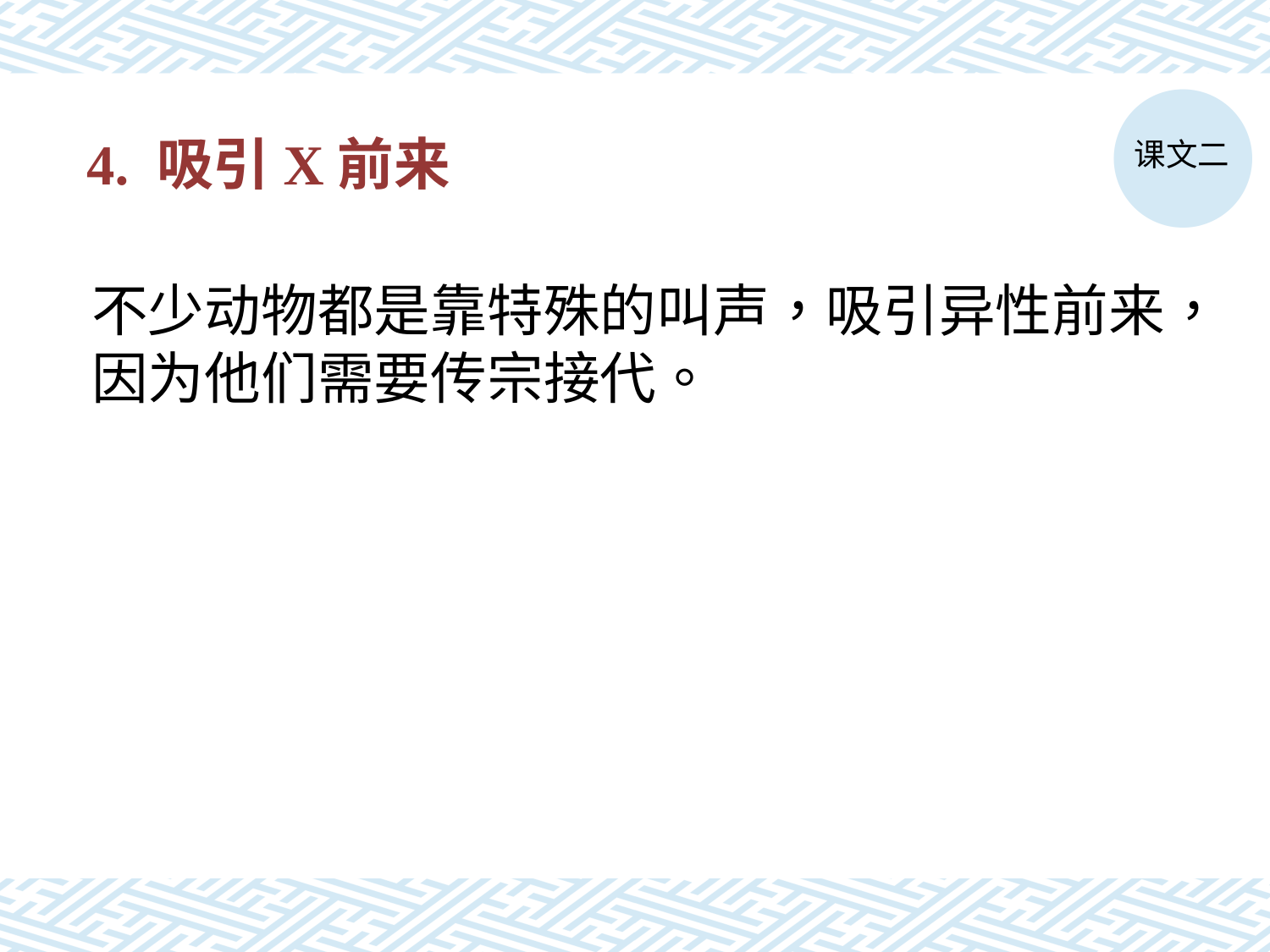

课文二
# 4. 吸引X前来
不少动物都是靠特殊的叫声，吸引异性前来，因为他们需要传宗接代。